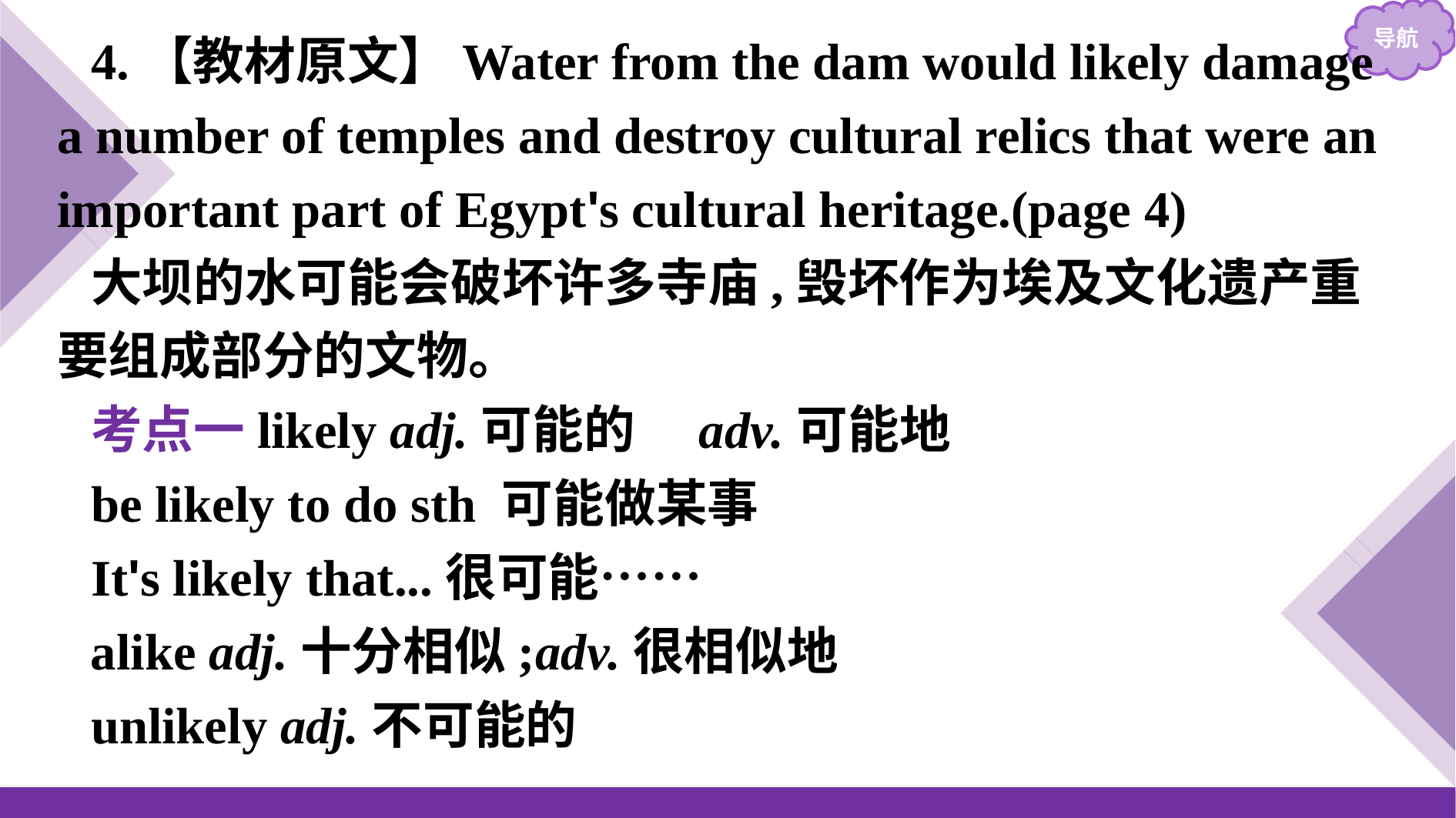

4.【教材原文】Water from the dam would likely damage a number of temples and destroy cultural relics that were an important part of Egypt's cultural heritage.(page 4)
大坝的水可能会破坏许多寺庙,毁坏作为埃及文化遗产重要组成部分的文物。
考点一likely adj.可能的　adv.可能地
be likely to do sth 可能做某事
It's likely that...很可能……
alike adj.十分相似;adv.很相似地
unlikely adj.不可能的